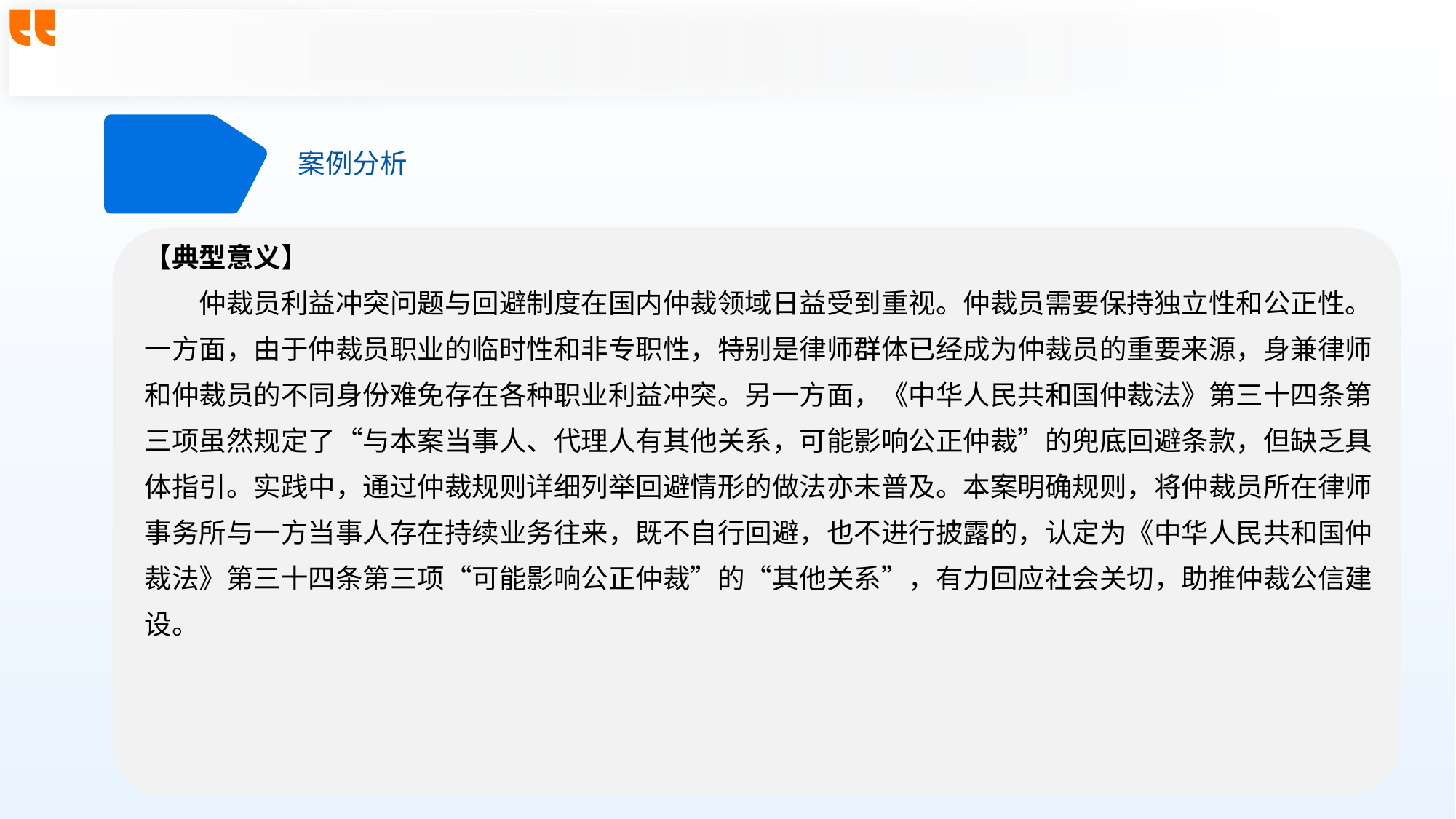

案例分析

【典型意义】
　　仲裁员利益冲突问题与回避制度在国内仲裁领域日益受到重视。仲裁员需要保持独立性和公正性。一方面，由于仲裁员职业的临时性和非专职性，特别是律师群体已经成为仲裁员的重要来源，身兼律师和仲裁员的不同身份难免存在各种职业利益冲突。另一方面，《中华人民共和国仲裁法》第三十四条第三项虽然规定了“与本案当事人、代理人有其他关系，可能影响公正仲裁”的兜底回避条款，但缺乏具体指引。实践中，通过仲裁规则详细列举回避情形的做法亦未普及。本案明确规则，将仲裁员所在律师事务所与一方当事人存在持续业务往来，既不自行回避，也不进行披露的，认定为《中华人民共和国仲裁法》第三十四条第三项“可能影响公正仲裁”的“其他关系”，有力回应社会关切，助推仲裁公信建设。